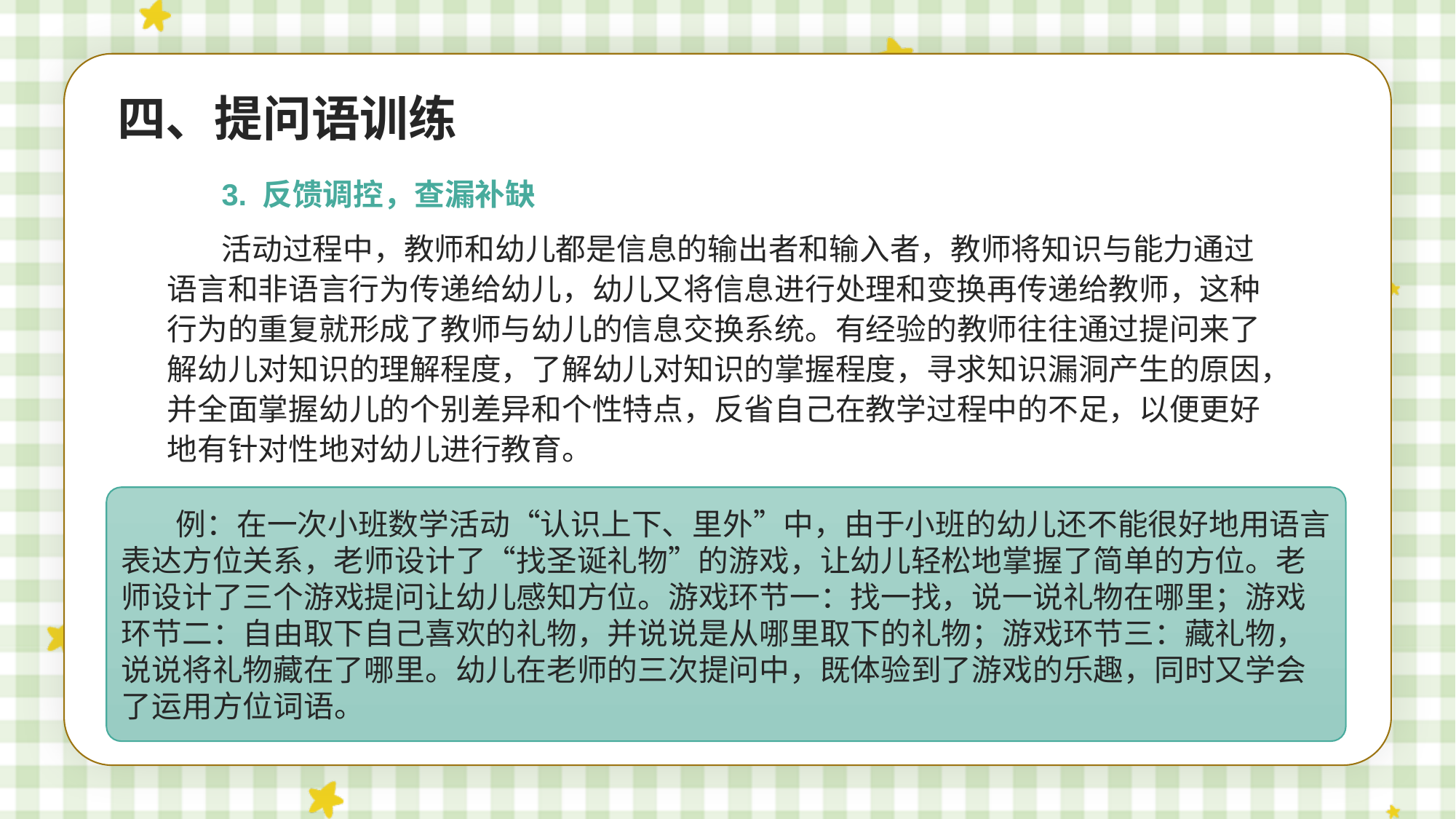

四、提问语训练
3. 反馈调控，查漏补缺
活动过程中，教师和幼儿都是信息的输出者和输入者，教师将知识与能力通过语言和非语言行为传递给幼儿，幼儿又将信息进行处理和变换再传递给教师，这种行为的重复就形成了教师与幼儿的信息交换系统。有经验的教师往往通过提问来了解幼儿对知识的理解程度，了解幼儿对知识的掌握程度，寻求知识漏洞产生的原因，并全面掌握幼儿的个别差异和个性特点，反省自己在教学过程中的不足，以便更好地有针对性地对幼儿进行教育。
例：在一次小班数学活动“认识上下、里外”中，由于小班的幼儿还不能很好地用语言表达方位关系，老师设计了“找圣诞礼物”的游戏，让幼儿轻松地掌握了简单的方位。老师设计了三个游戏提问让幼儿感知方位。游戏环节一：找一找，说一说礼物在哪里；游戏环节二：自由取下自己喜欢的礼物，并说说是从哪里取下的礼物；游戏环节三：藏礼物，说说将礼物藏在了哪里。幼儿在老师的三次提问中，既体验到了游戏的乐趣，同时又学会了运用方位词语。